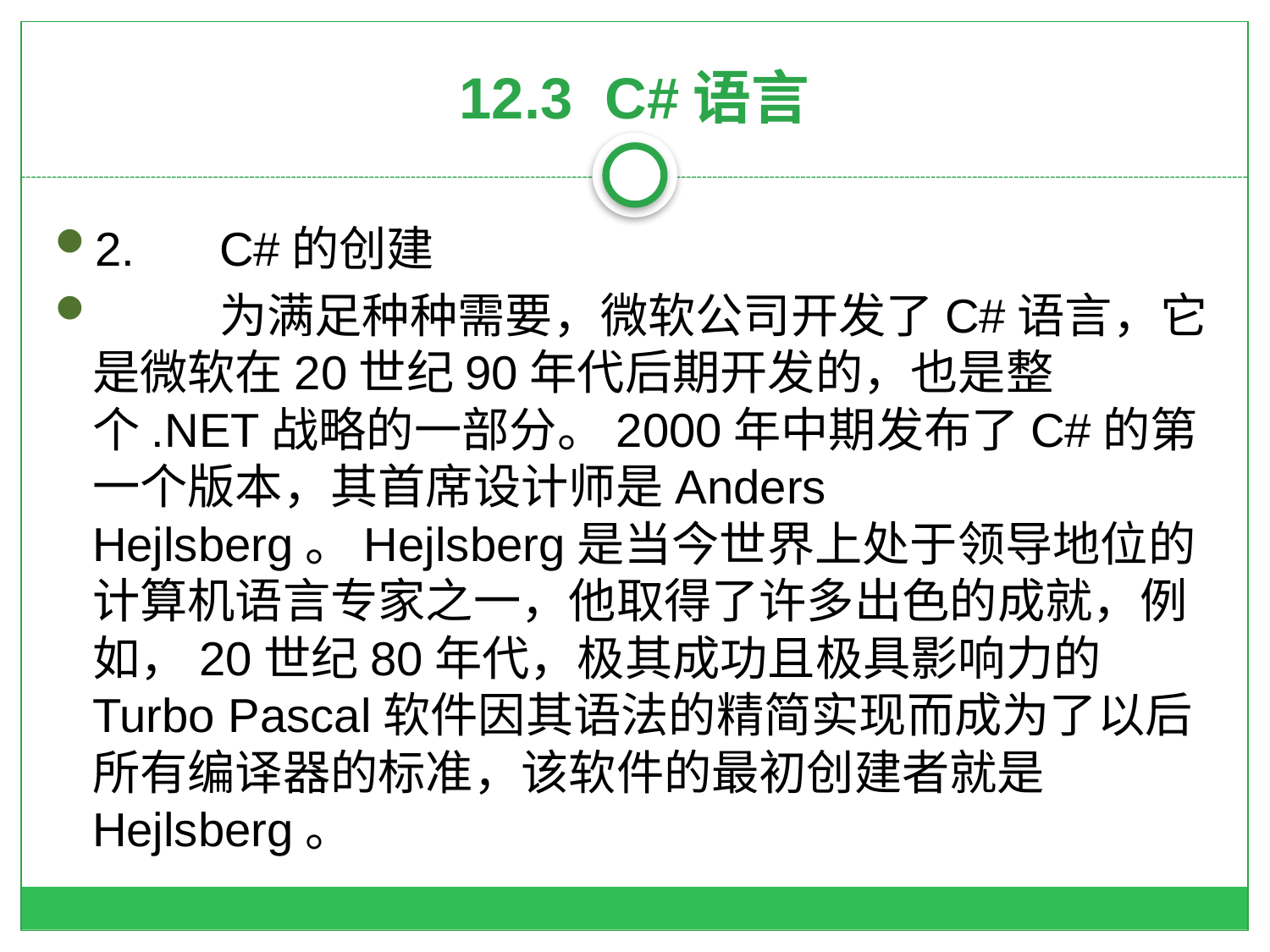

# 12.3  C#语言
2.	C#的创建
	为满足种种需要，微软公司开发了C#语言，它是微软在20世纪90年代后期开发的，也是整个.NET战略的一部分。2000年中期发布了C#的第一个版本，其首席设计师是Anders Hejlsberg。Hejlsberg是当今世界上处于领导地位的计算机语言专家之一，他取得了许多出色的成就，例如，20世纪80年代，极其成功且极具影响力的Turbo Pascal软件因其语法的精简实现而成为了以后所有编译器的标准，该软件的最初创建者就是Hejlsberg。